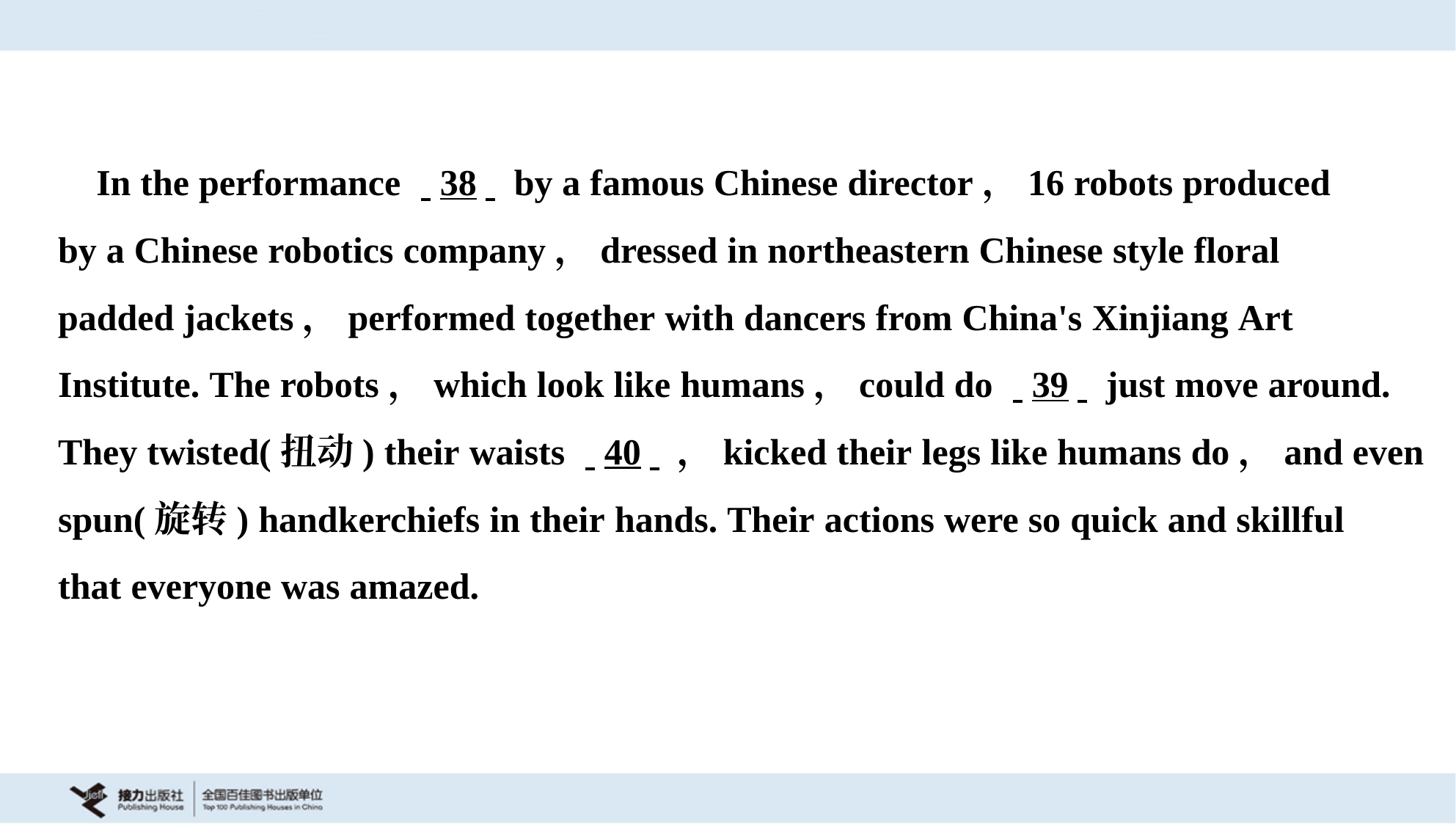

In the performance . .38. . by a famous Chinese director，16 robots produced
by a Chinese robotics company，dressed in northeastern Chinese style floral
padded jackets，performed together with dancers from China's Xinjiang Art
Institute. The robots，which look like humans，could do . .39. . just move around.
They twisted(扭动) their waists . .40. .，kicked their legs like humans do，and even
spun(旋转) handkerchiefs in their hands. Their actions were so quick and skillful
that everyone was amazed.